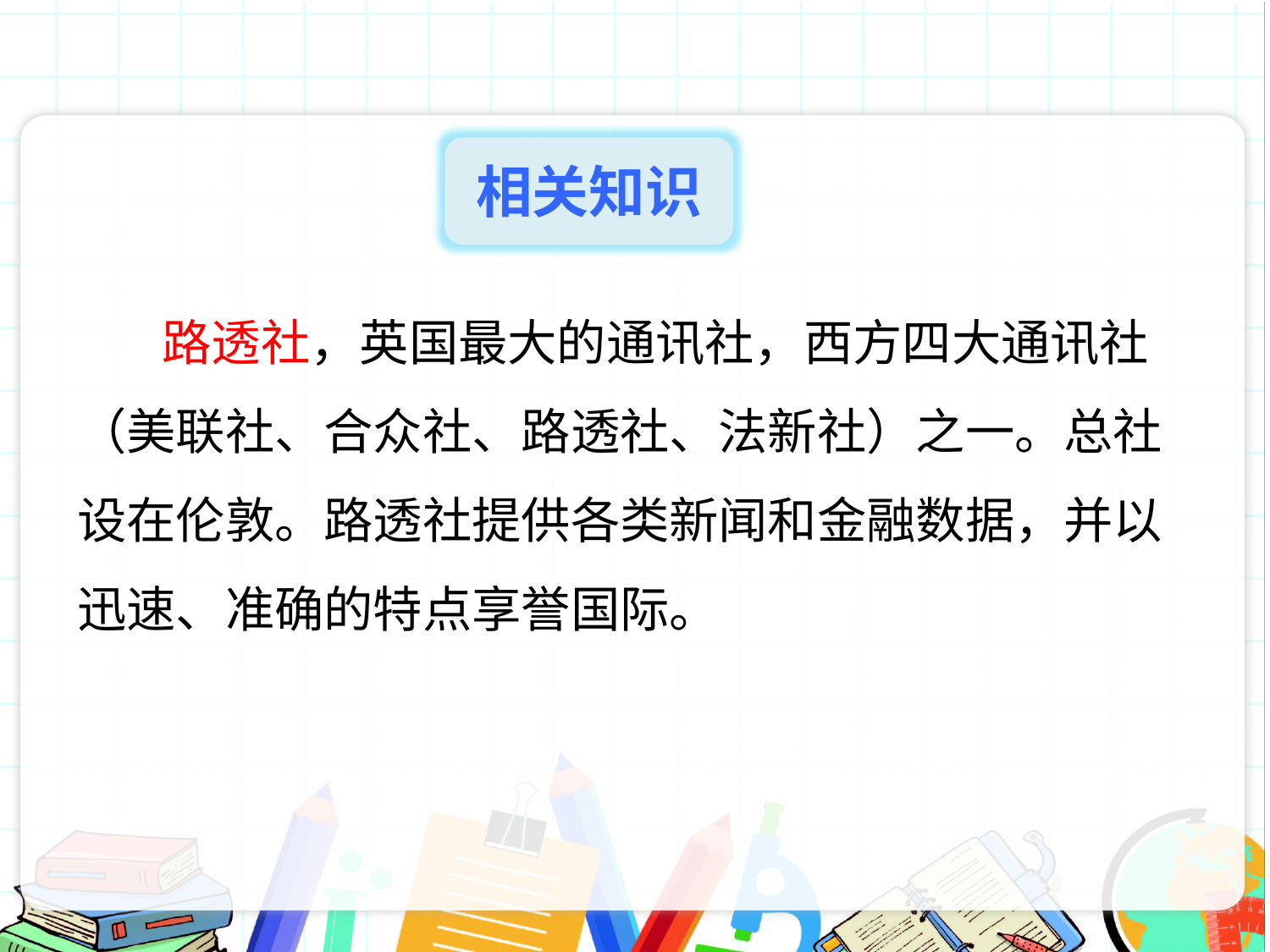

相关知识
路透社，英国最大的通讯社，西方四大通讯社（美联社、合众社、路透社、法新社）之一。总社设在伦敦。路透社提供各类新闻和金融数据，并以迅速、准确的特点享誉国际。